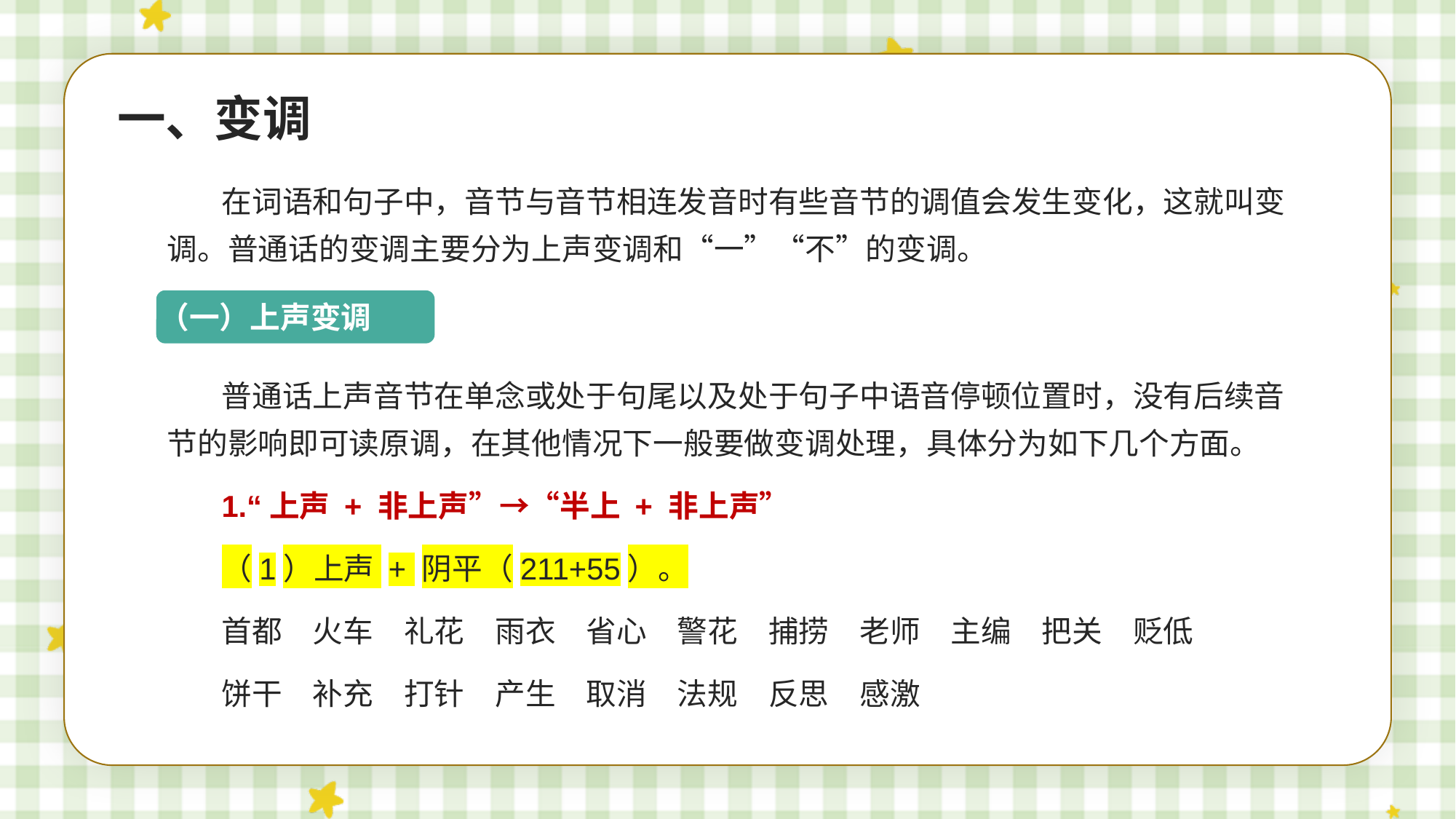

一、变调
在词语和句子中，音节与音节相连发音时有些音节的调值会发生变化，这就叫变调。普通话的变调主要分为上声变调和“一”“不”的变调。
（一）上声变调
普通话上声音节在单念或处于句尾以及处于句子中语音停顿位置时，没有后续音节的影响即可读原调，在其他情况下一般要做变调处理，具体分为如下几个方面。
1.“上声 + 非上声”→“半上 + 非上声”
（1）上声 + 阴平（211+55）。
首都　火车　礼花　雨衣　省心　警花　捕捞　老师　主编　把关　贬低
饼干　补充　打针　产生　取消　法规　反思　感激